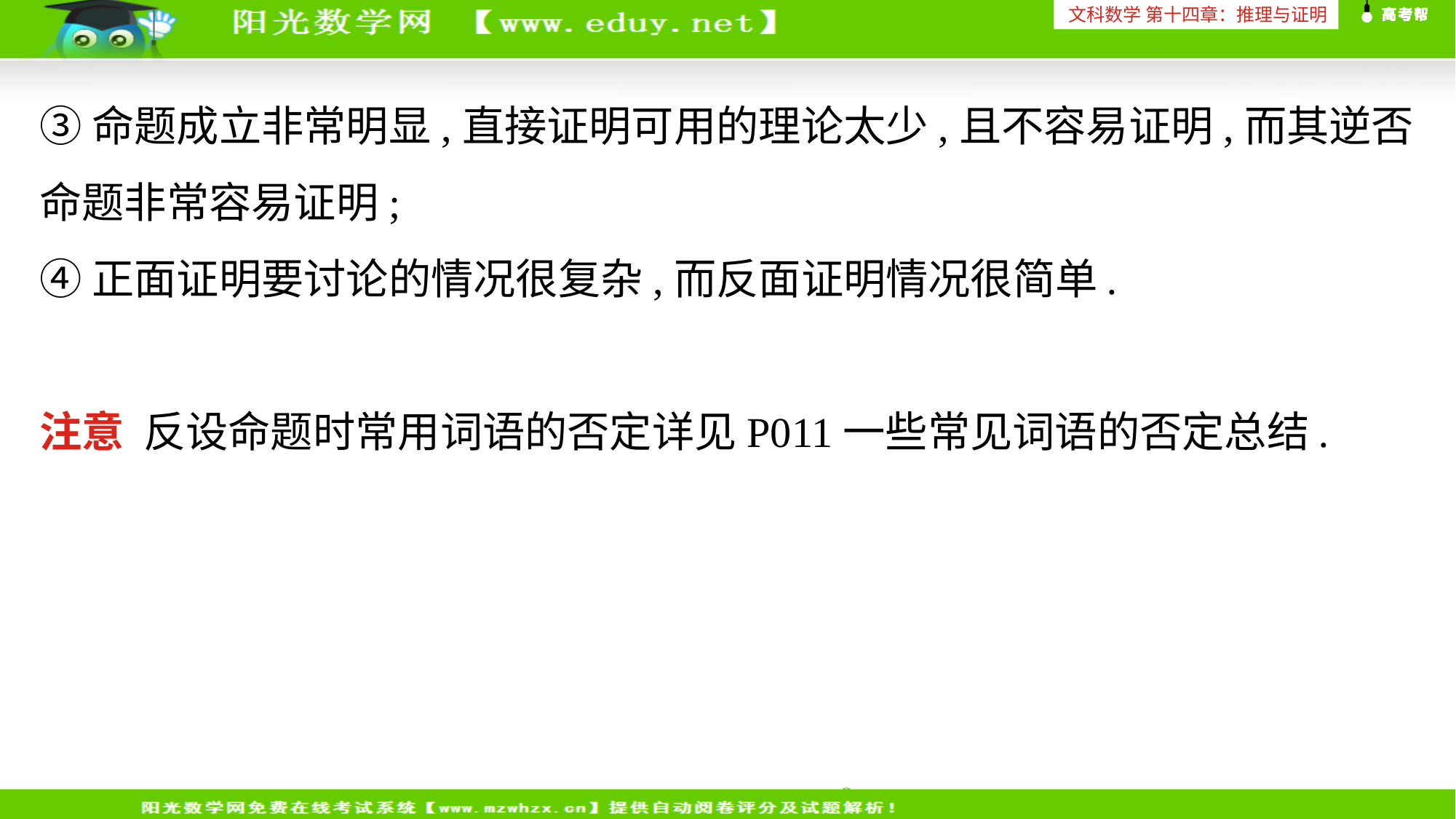

文科数学 第十四章：推理与证明

③命题成立非常明显,直接证明可用的理论太少,且不容易证明,而其逆否命题非常容易证明;
④正面证明要讨论的情况很复杂,而反面证明情况很简单.

注意  反设命题时常用词语的否定详见P011一些常见词语的否定总结.